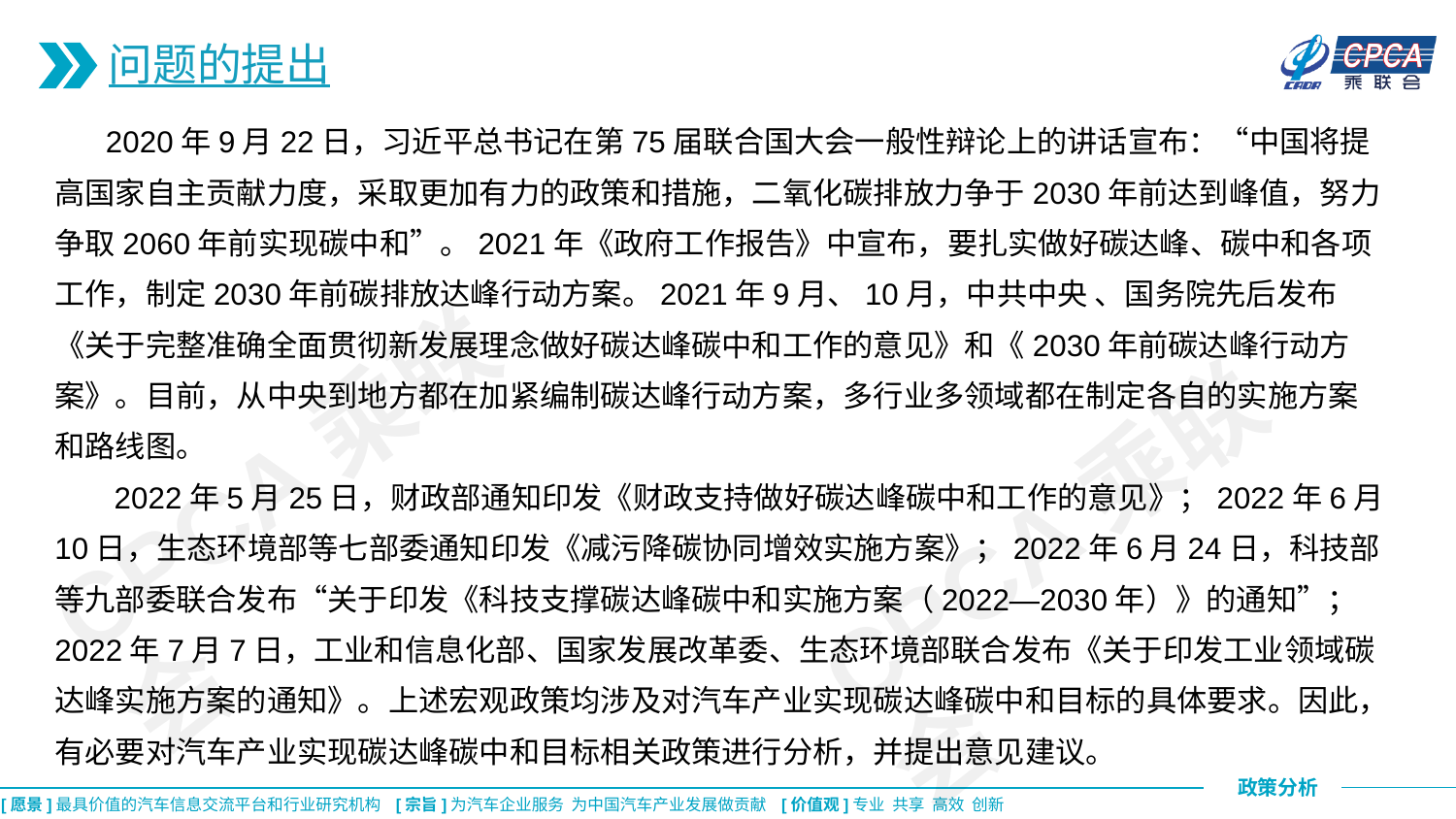

问题的提出
      2020年9月22日，习近平总书记在第75届联合国大会一般性辩论上的讲话宣布：“中国将提高国家自主贡献力度，采取更加有力的政策和措施，二氧化碳排放力争于2030年前达到峰值，努力争取2060年前实现碳中和”。2021年《政府工作报告》中宣布，要扎实做好碳达峰、碳中和各项工作，制定2030年前碳排放达峰行动方案。2021年9月、10月，中共中央 、国务院先后发布《关于完整准确全面贯彻新发展理念做好碳达峰碳中和工作的意见》和《2030年前碳达峰行动方案》。目前，从中央到地方都在加紧编制碳达峰行动方案，多行业多领域都在制定各自的实施方案和路线图。
       2022年5月25日，财政部通知印发《财政支持做好碳达峰碳中和工作的意见》；2022年6月10日，生态环境部等七部委通知印发《减污降碳协同增效实施方案》；2022年6月24日，科技部等九部委联合发布“关于印发《科技支撑碳达峰碳中和实施方案（2022—2030年）》的通知”；2022年7月7日，工业和信息化部、国家发展改革委、生态环境部联合发布《关于印发工业领域碳达峰实施方案的通知》。上述宏观政策均涉及对汽车产业实现碳达峰碳中和目标的具体要求。因此，有必要对汽车产业实现碳达峰碳中和目标相关政策进行分析，并提出意见建议。
CPCA乘联会
CPCA乘联会